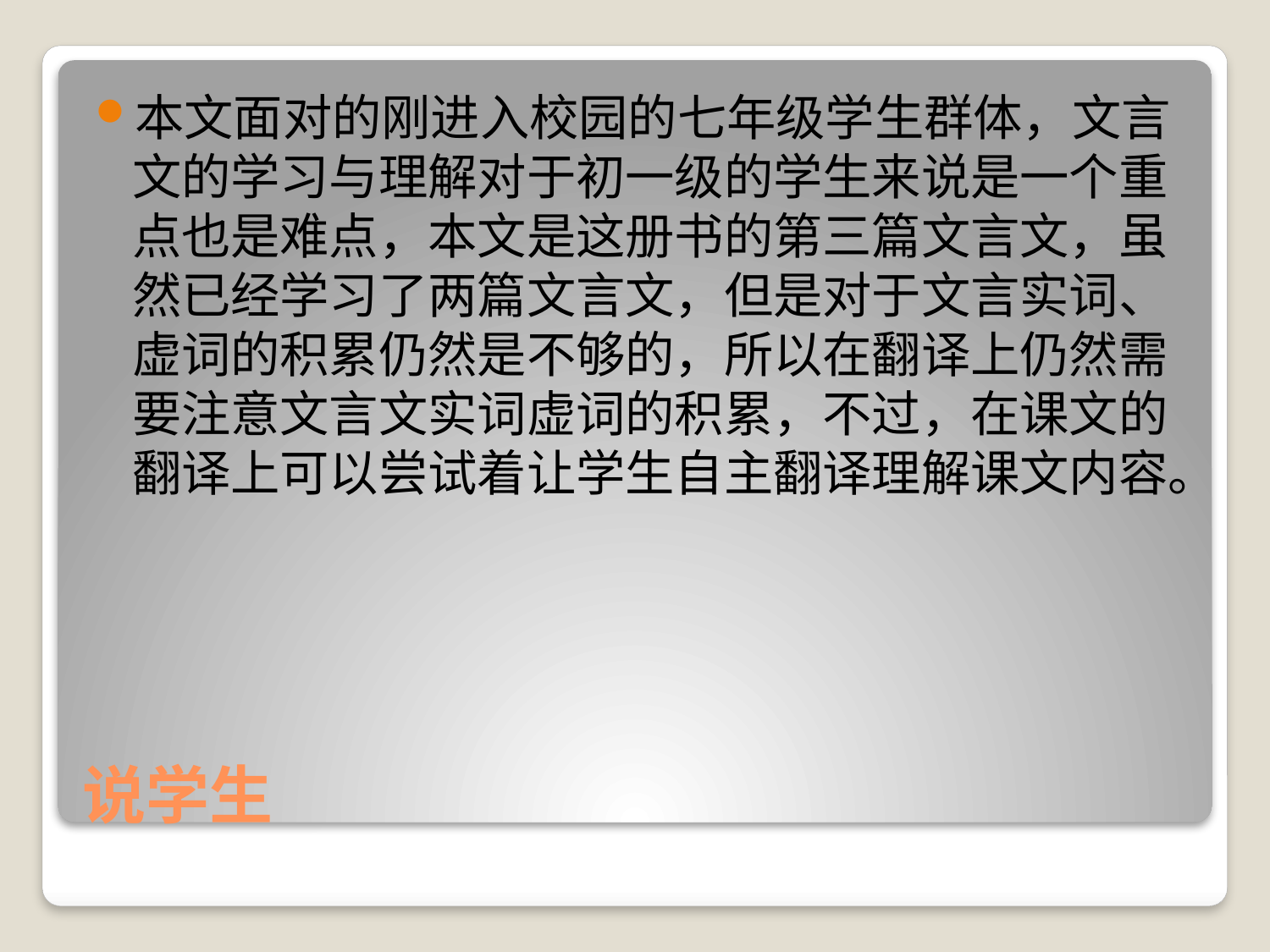

本文面对的刚进入校园的七年级学生群体，文言文的学习与理解对于初一级的学生来说是一个重点也是难点，本文是这册书的第三篇文言文，虽然已经学习了两篇文言文，但是对于文言实词、虚词的积累仍然是不够的，所以在翻译上仍然需要注意文言文实词虚词的积累，不过，在课文的翻译上可以尝试着让学生自主翻译理解课文内容。
# 说学生